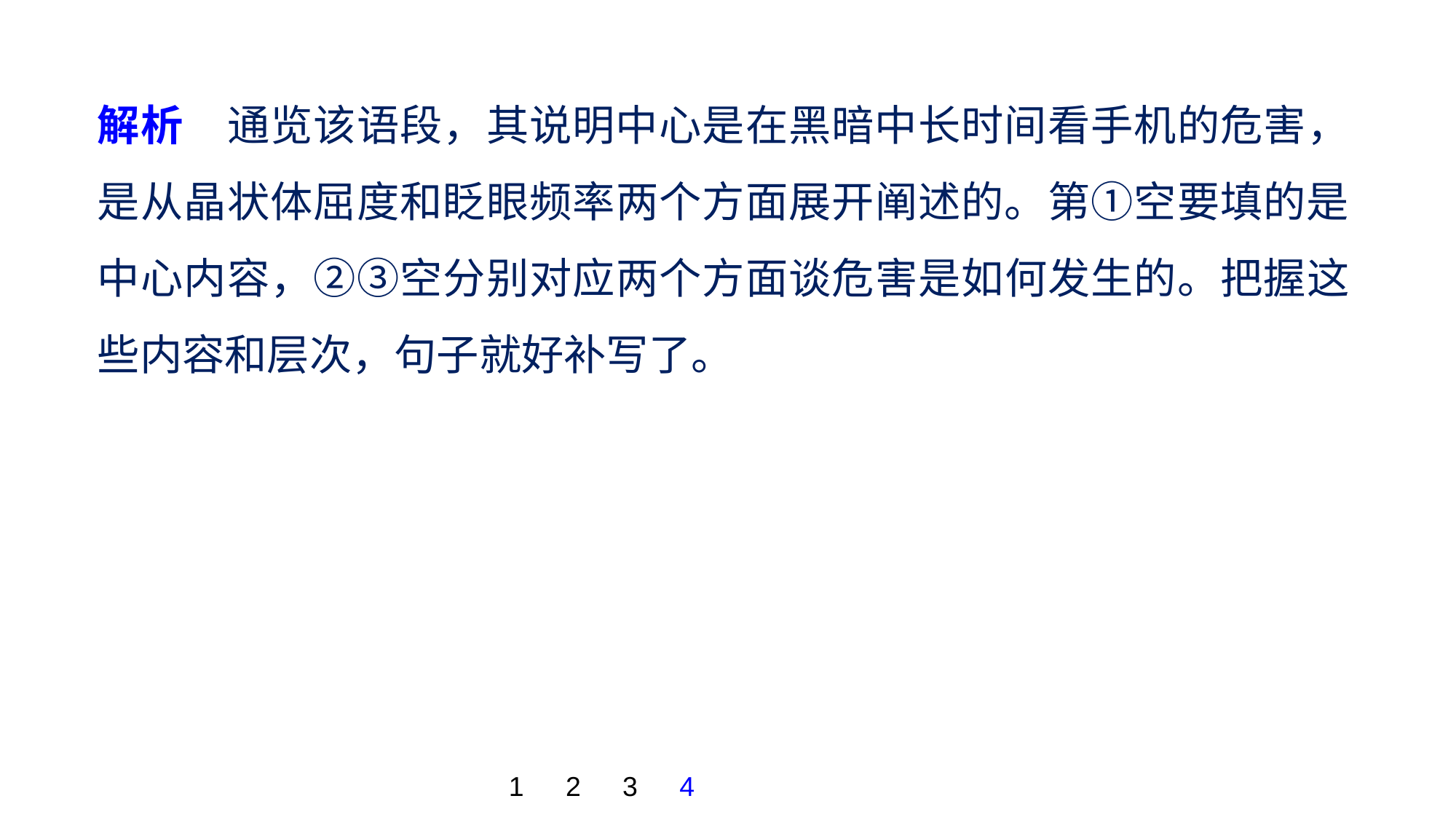

解析　通览该语段，其说明中心是在黑暗中长时间看手机的危害，是从晶状体屈度和眨眼频率两个方面展开阐述的。第①空要填的是中心内容，②③空分别对应两个方面谈危害是如何发生的。把握这些内容和层次，句子就好补写了。
1
2
3
4